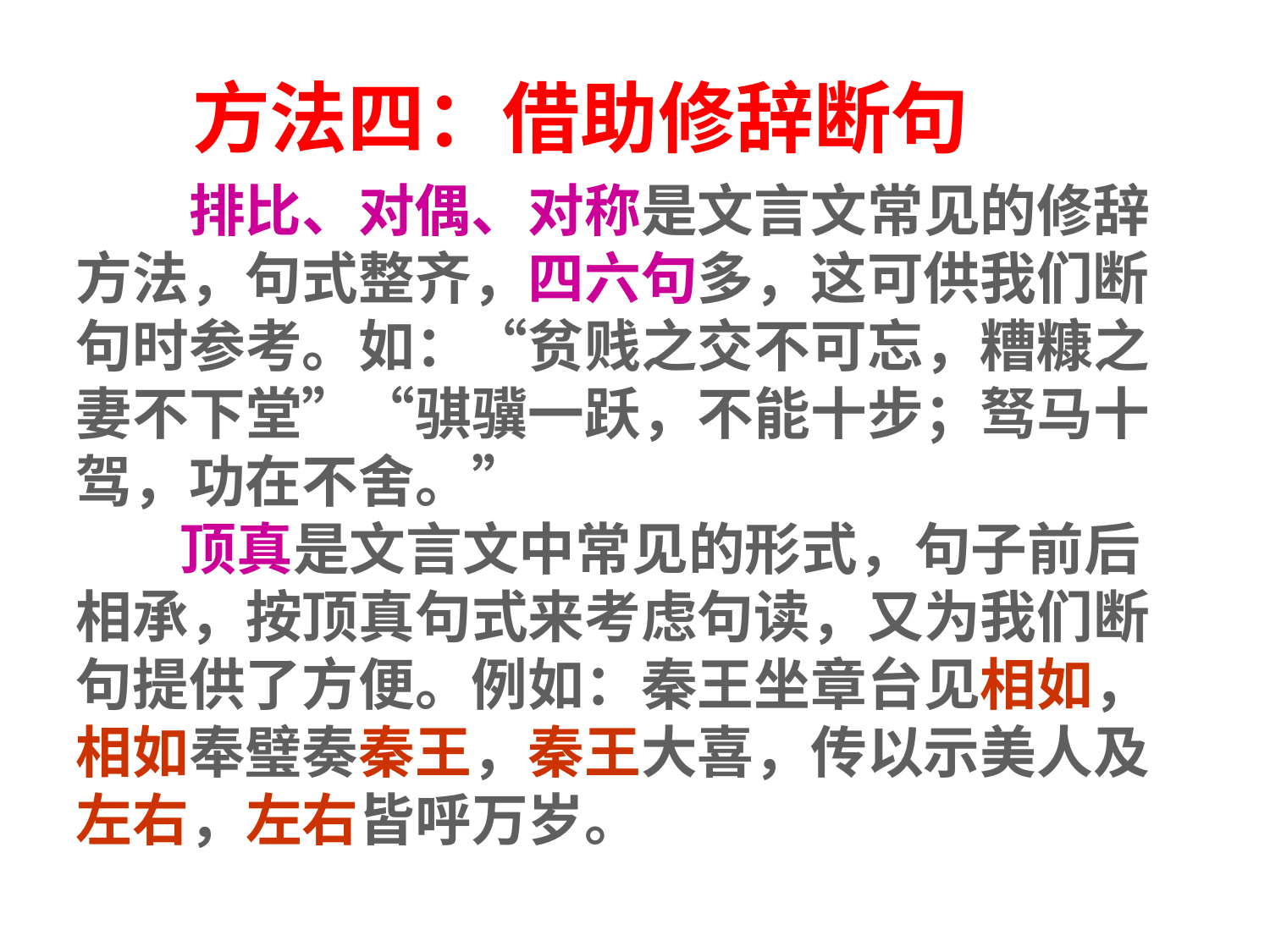

方法四：借助修辞断句
　　排比、对偶、对称是文言文常见的修辞方法，句式整齐，四六句多，这可供我们断句时参考。如：“贫贱之交不可忘，糟糠之妻不下堂”“骐骥一跃，不能十步；驽马十驾，功在不舍。”
       顶真是文言文中常见的形式，句子前后相承，按顶真句式来考虑句读，又为我们断句提供了方便。例如：秦王坐章台见相如，相如奉璧奏秦王，秦王大喜，传以示美人及左右，左右皆呼万岁。
#
